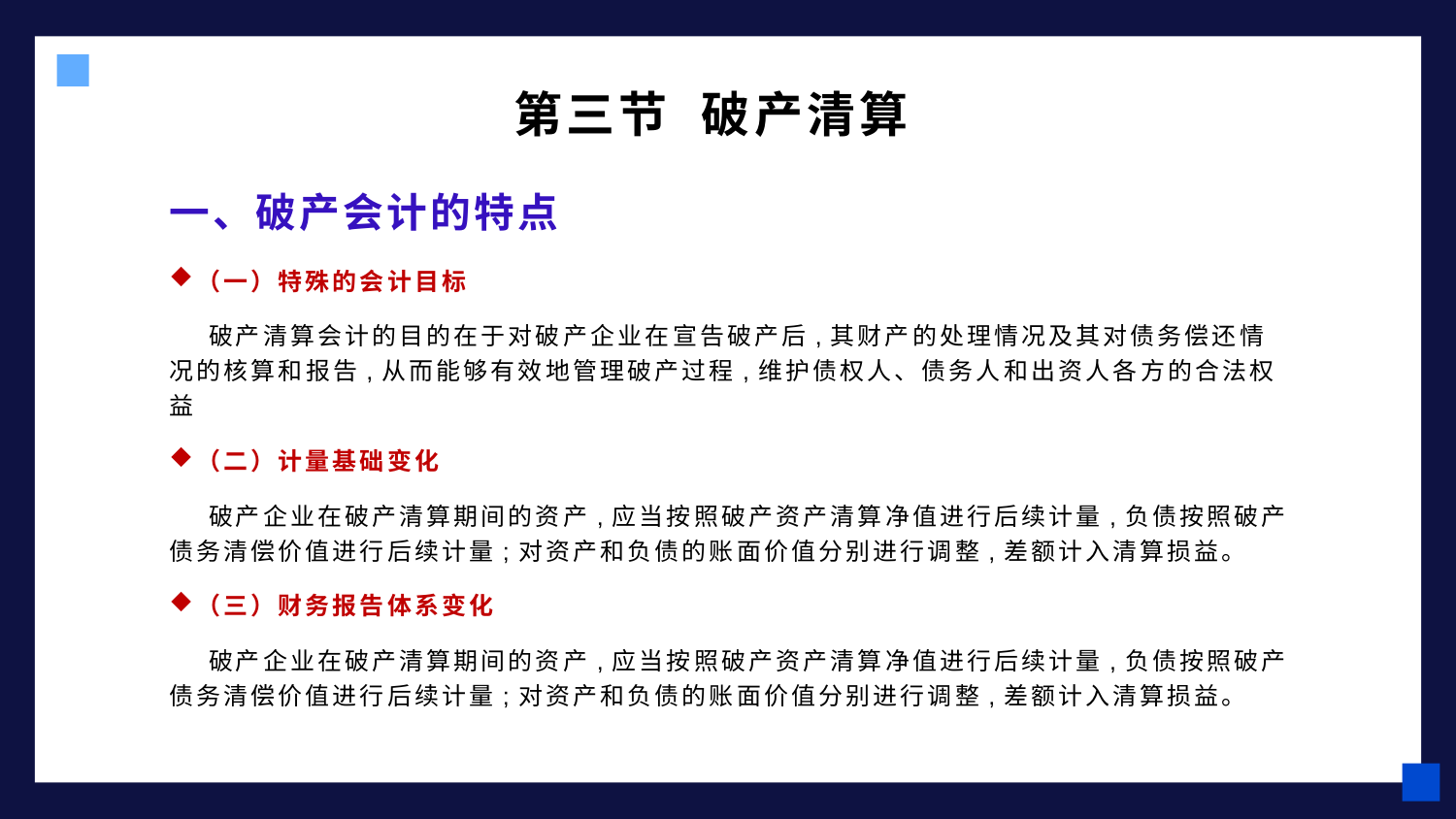

第三节  破产清算
# 一、破产会计的特点
（一）特殊的会计目标
    破产清算会计的目的在于对破产企业在宣告破产后,其财产的处理情况及其对债务偿还情况的核算和报告,从而能够有效地管理破产过程,维护债权人、债务人和出资人各方的合法权益
（二）计量基础变化
    破产企业在破产清算期间的资产,应当按照破产资产清算净值进行后续计量,负债按照破产债务清偿价值进行后续计量;对资产和负债的账面价值分别进行调整,差额计入清算损益。
（三）财务报告体系变化
    破产企业在破产清算期间的资产,应当按照破产资产清算净值进行后续计量,负债按照破产债务清偿价值进行后续计量;对资产和负债的账面价值分别进行调整,差额计入清算损益。